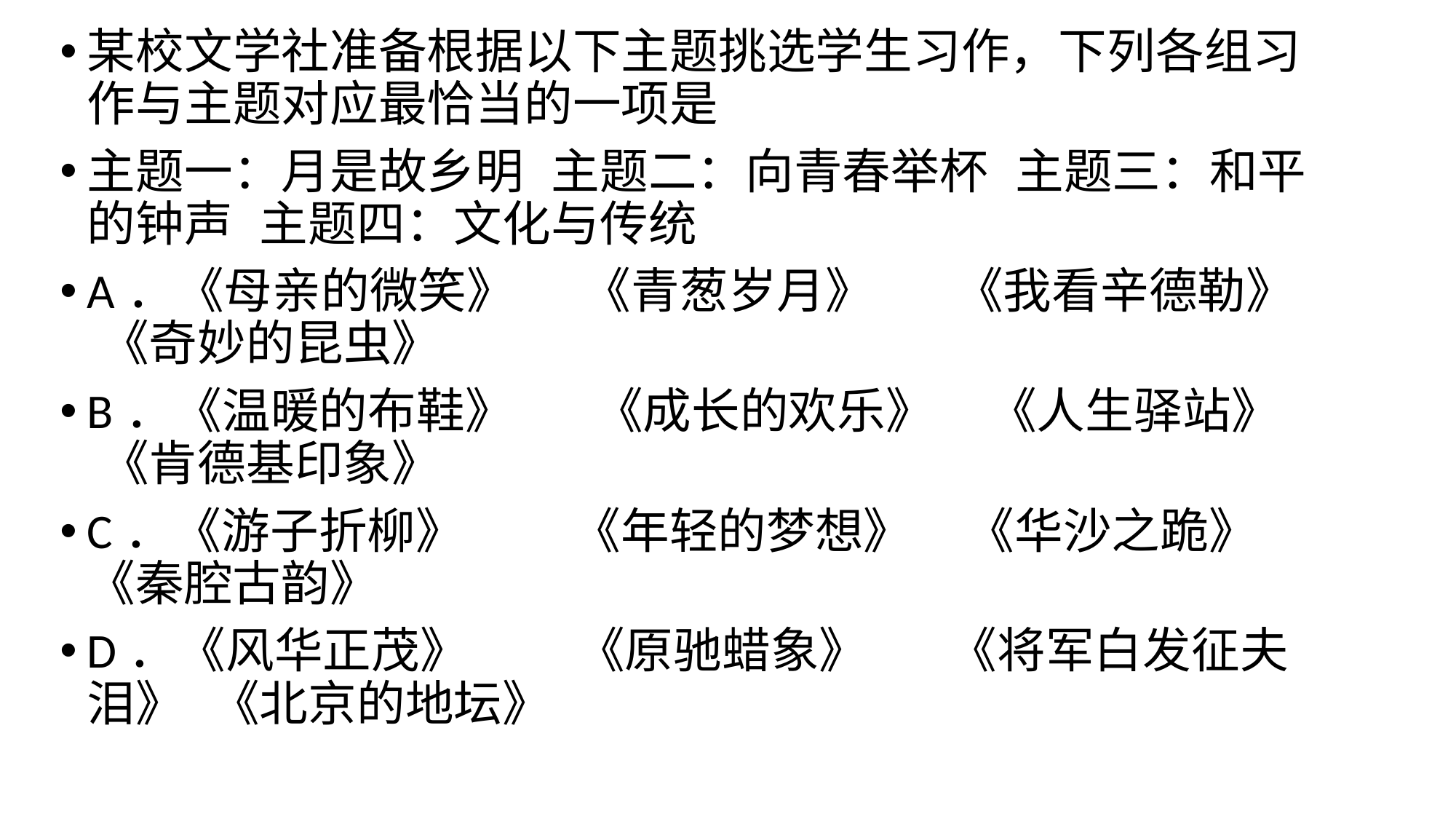

某校文学社准备根据以下主题挑选学生习作，下列各组习作与主题对应最恰当的一项是
主题一：月是故乡明  主题二：向青春举杯  主题三：和平的钟声  主题四：文化与传统
A．《母亲的微笑》     《青葱岁月》      《我看辛德勒》    《奇妙的昆虫》
B．《温暖的布鞋》      《成长的欢乐》    《人生驿站》      《肯德基印象》
C．《游子折柳》        《年轻的梦想》    《华沙之跪》      《秦腔古韵》
D．《风华正茂》        《原驰蜡象》      《将军白发征夫泪》  《北京的地坛》